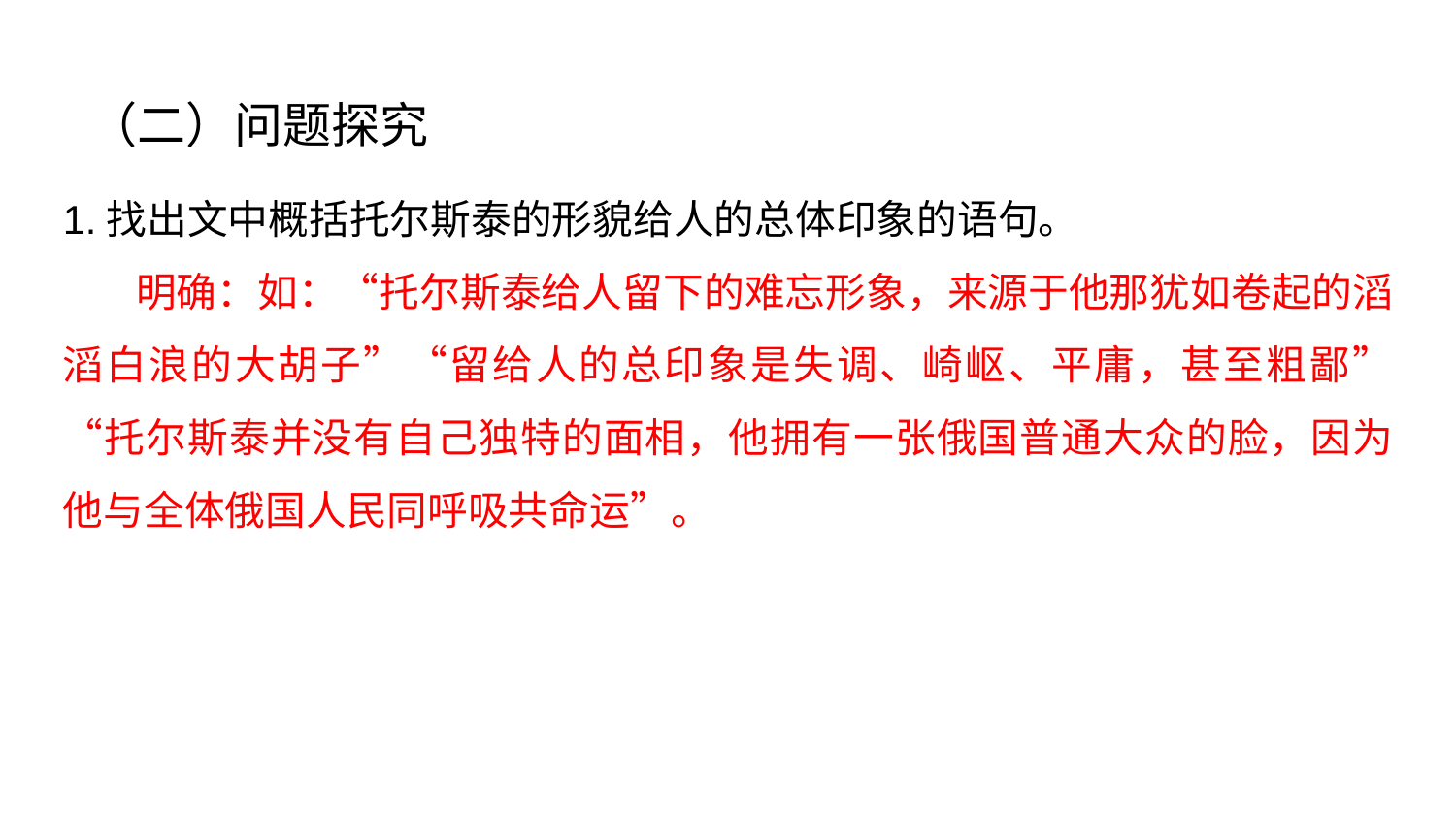

（二）问题探究
1.找出文中概括托尔斯泰的形貌给人的总体印象的语句。
       明确：如：“托尔斯泰给人留下的难忘形象，来源于他那犹如卷起的滔滔白浪的大胡子”“留给人的总印象是失调、崎岖、平庸，甚至粗鄙”“托尔斯泰并没有自己独特的面相，他拥有一张俄国普通大众的脸，因为他与全体俄国人民同呼吸共命运”。